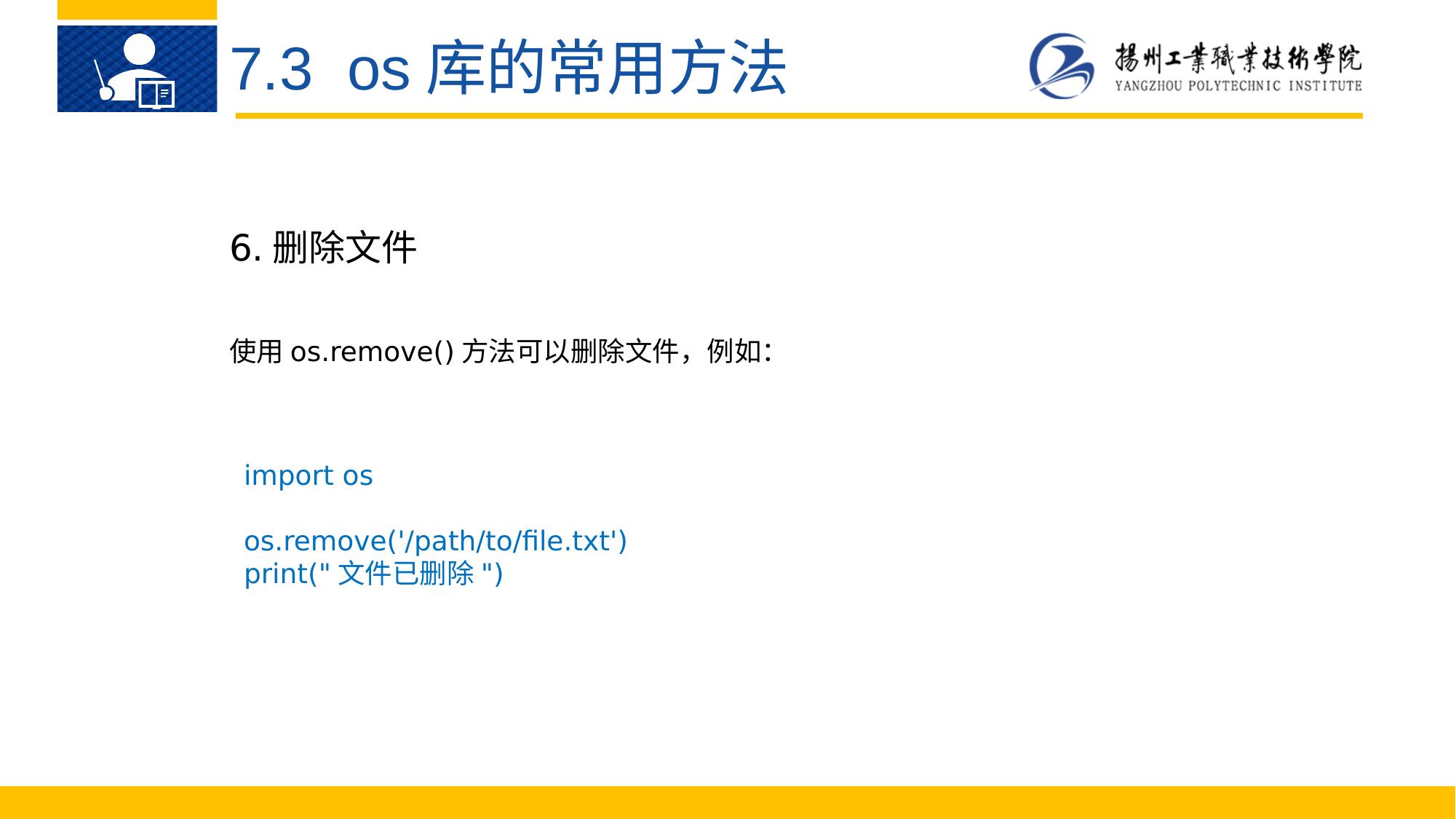

7.3  os库的常用方法
6.删除文件
使用os.remove()方法可以删除文件，例如：
import os

os.remove('/path/to/file.txt')
print("文件已删除")